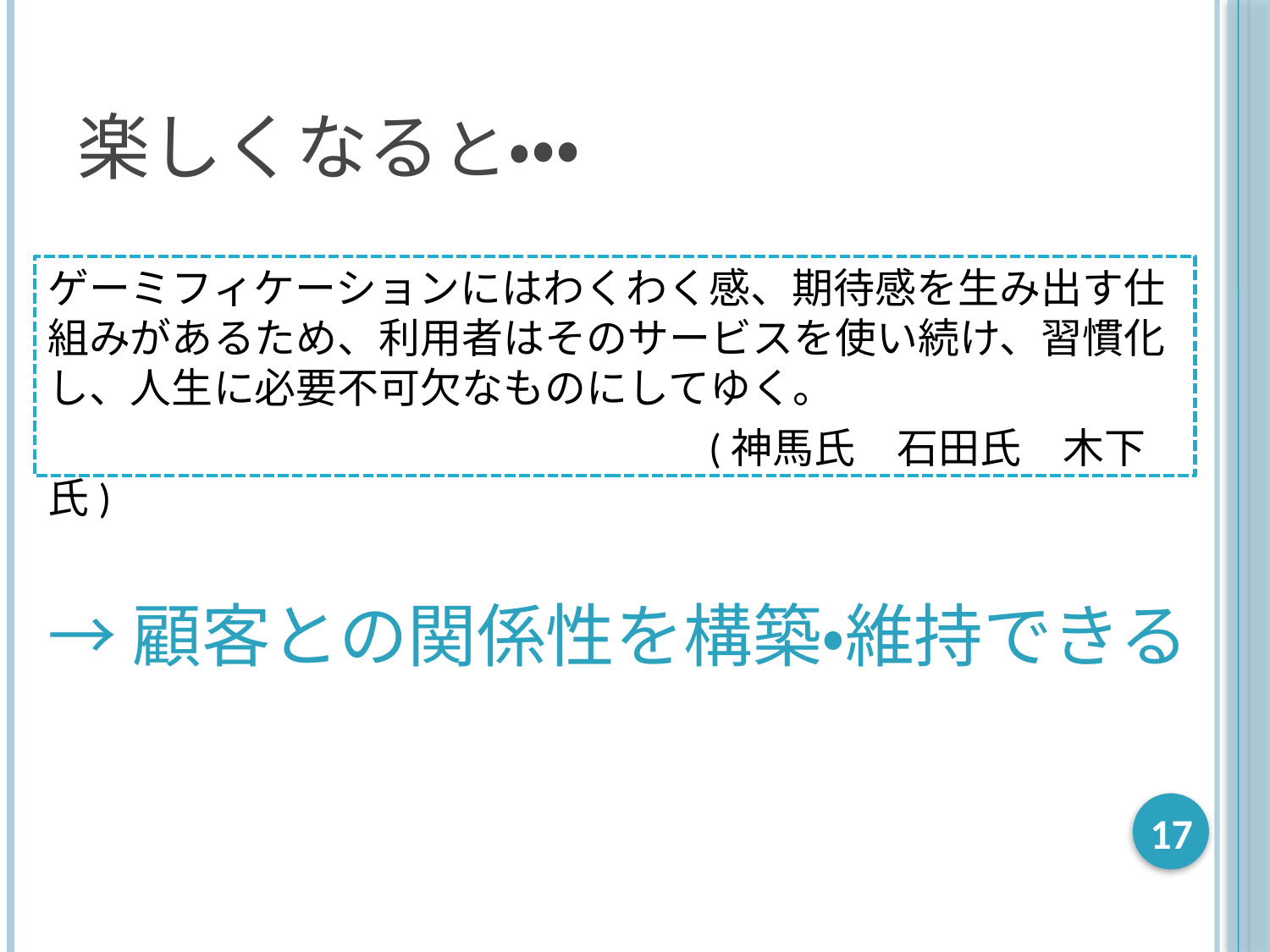

# 楽しくなると・・・
ゲーミフィケーションにはわくわく感、期待感を生み出す仕組みがあるため、利用者はそのサービスを使い続け、習慣化し、人生に必要不可欠なものにしてゆく。
                                                                       (神馬氏　石田氏　木下氏)

→顧客との関係性を構築・維持できる

17